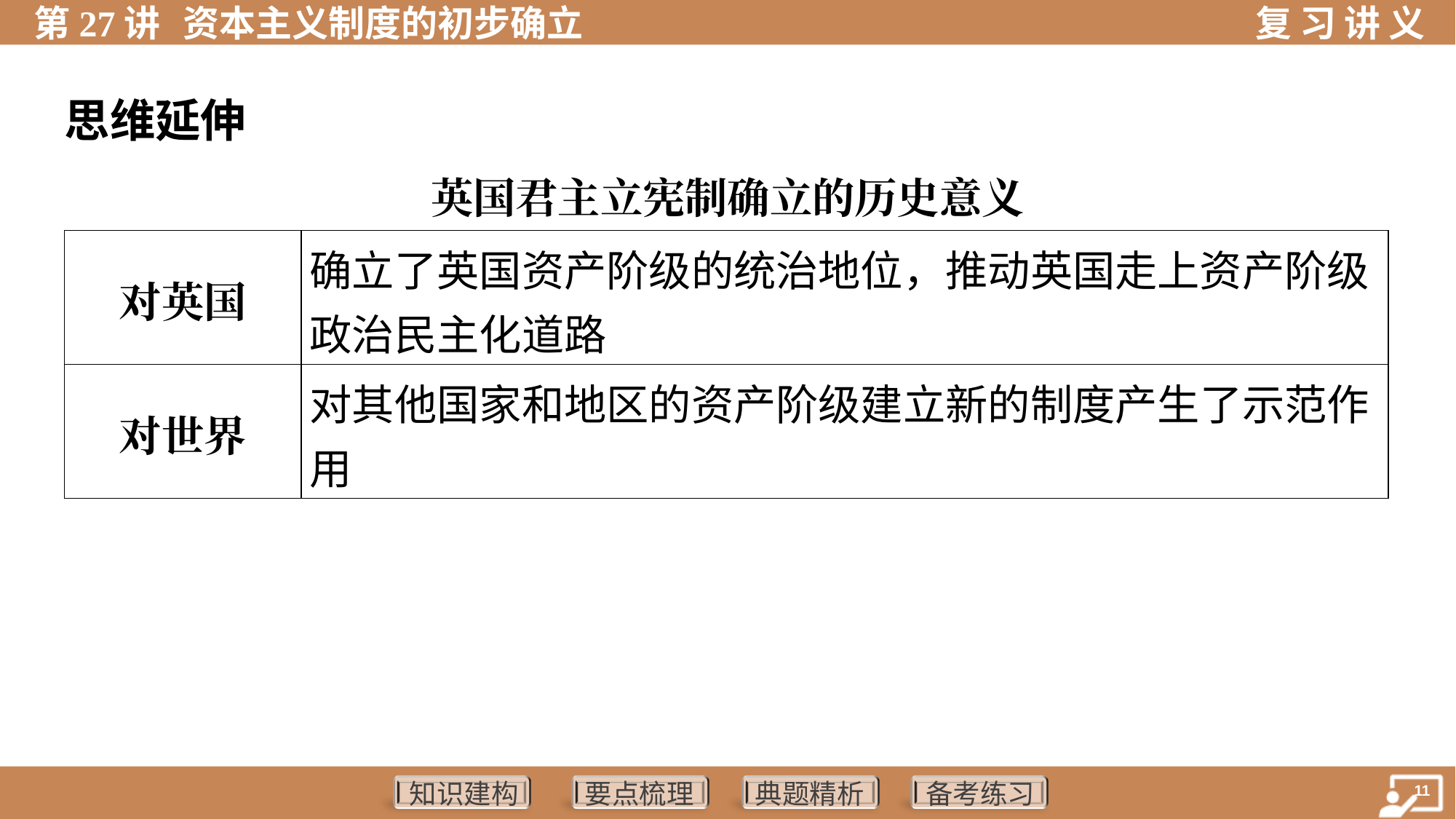

思维延伸
英国君主立宪制确立的历史意义
| 对英国 | 确立了英国资产阶级的统治地位，推动英国走上资产阶级 政治民主化道路 |
| --- | --- |
| 对世界 | 对其他国家和地区的资产阶级建立新的制度产生了示范作 用 |